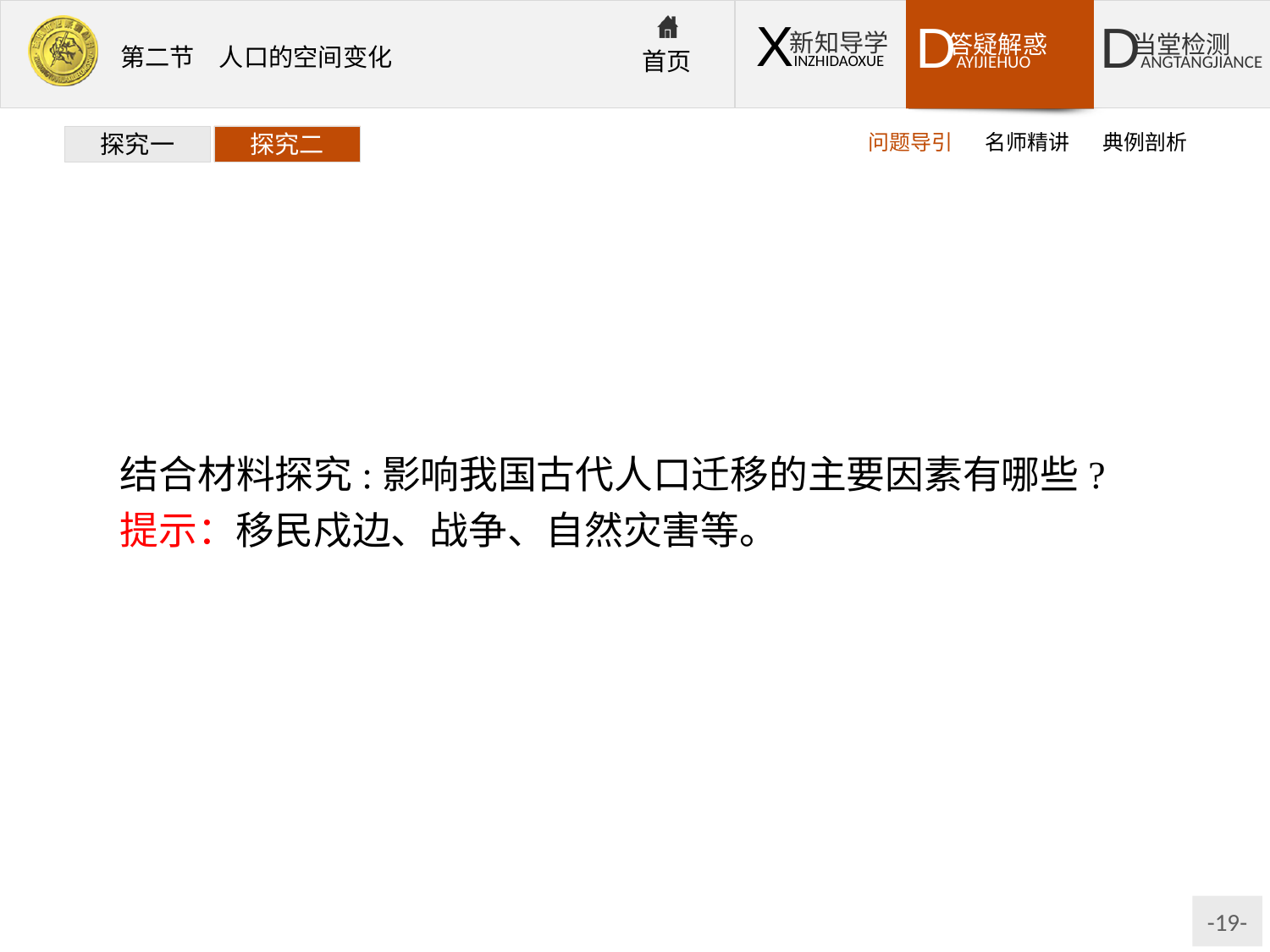

问题导引
名师精讲
典例剖析
探究一
探究二
结合材料探究:影响我国古代人口迁移的主要因素有哪些?
提示：移民戍边、战争、自然灾害等。